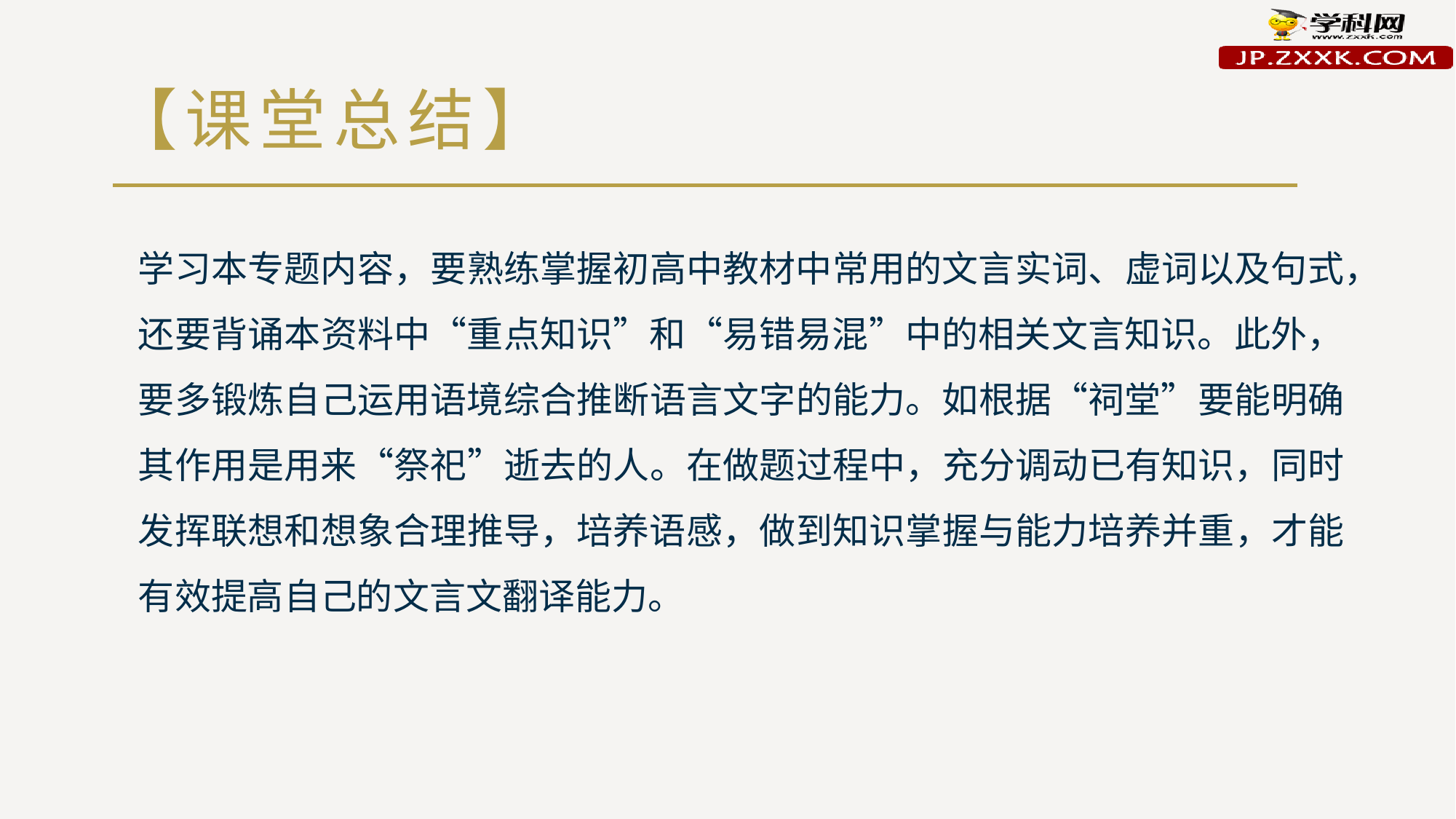

# 【课堂总结】
学习本专题内容，要熟练掌握初高中教材中常用的文言实词、虚词以及句式，还要背诵本资料中“重点知识”和“易错易混”中的相关文言知识。此外，要多锻炼自己运用语境综合推断语言文字的能力。如根据“祠堂”要能明确其作用是用来“祭祀”逝去的人。在做题过程中，充分调动已有知识，同时发挥联想和想象合理推导，培养语感，做到知识掌握与能力培养并重，才能有效提高自己的文言文翻译能力。